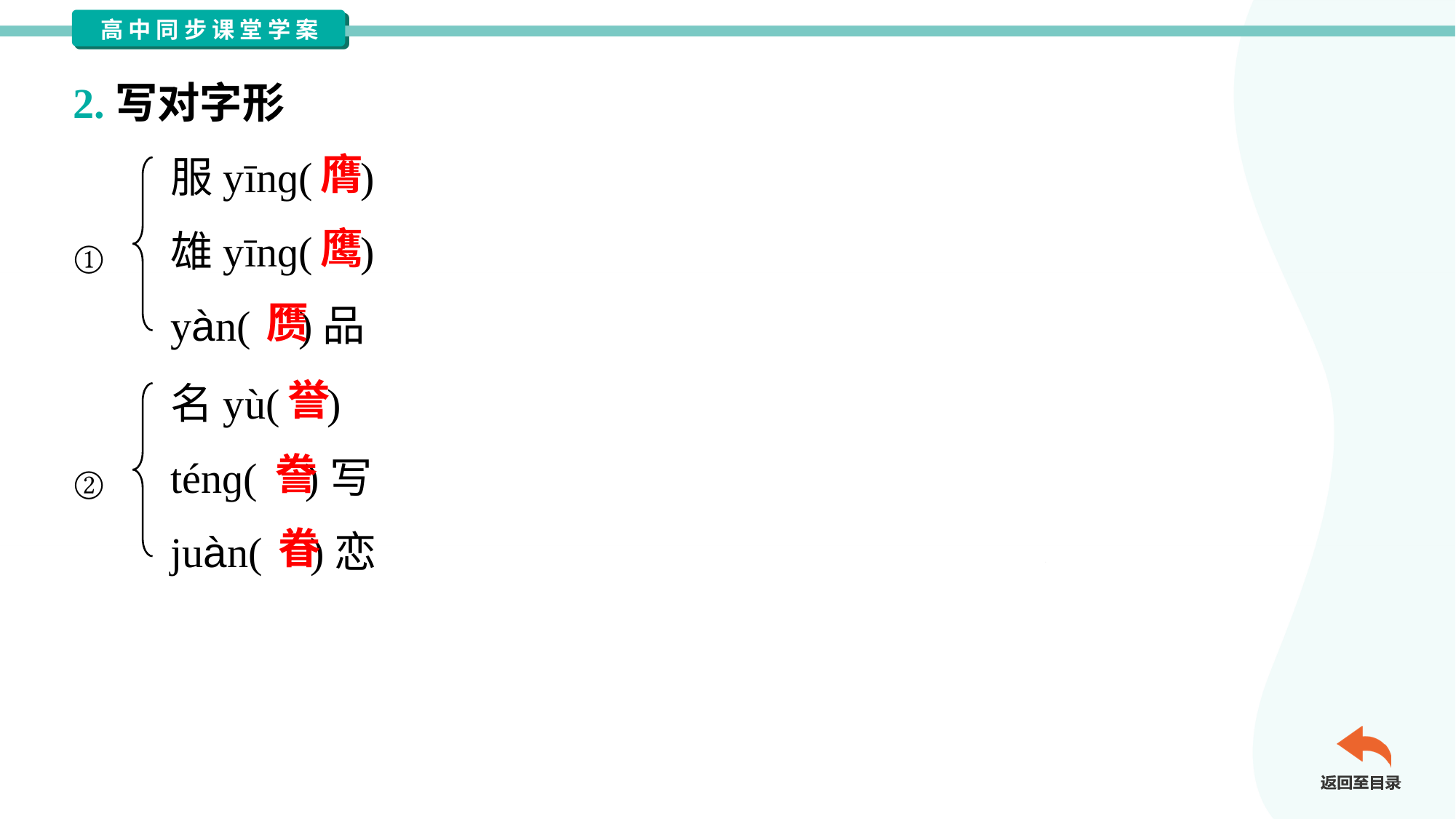

2.写对字形
服yīnɡ(    )
雄yīnɡ(    )
yàn(    )品
膺

鹰
①

赝
名yù(    )
ténɡ(    )写
juàn(    )恋
誉

誊
②

眷